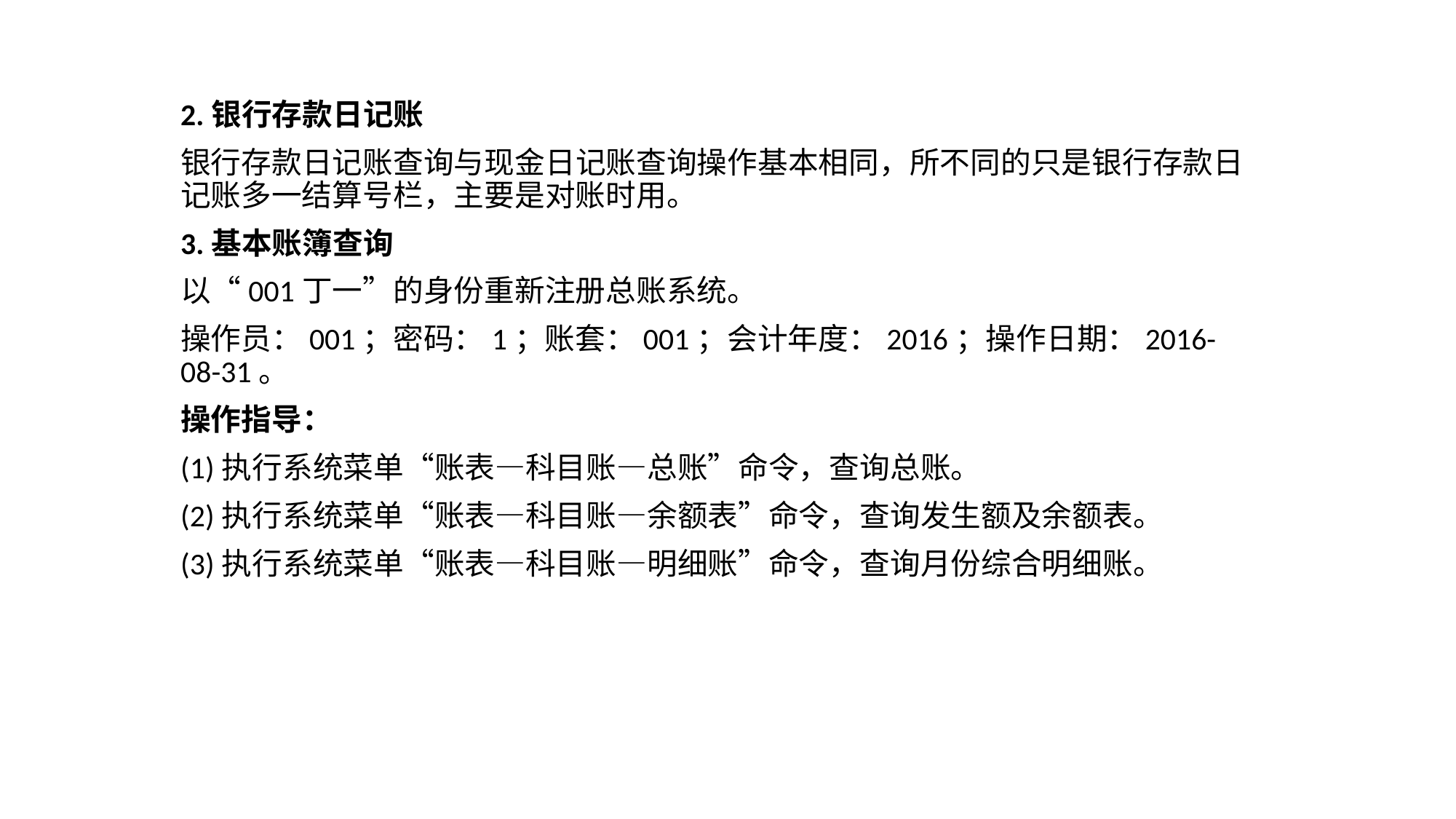

2.银行存款日记账
银行存款日记账查询与现金日记账查询操作基本相同，所不同的只是银行存款日记账多一结算号栏，主要是对账时用。
3.基本账簿查询
以“001丁一”的身份重新注册总账系统。
操作员：001；密码：1；账套：001；会计年度：2016；操作日期：2016-08-31。
操作指导：
(1)执行系统菜单“账表—科目账—总账”命令，查询总账。
(2)执行系统菜单“账表—科目账—余额表”命令，查询发生额及余额表。
(3)执行系统菜单“账表—科目账—明细账”命令，查询月份综合明细账。